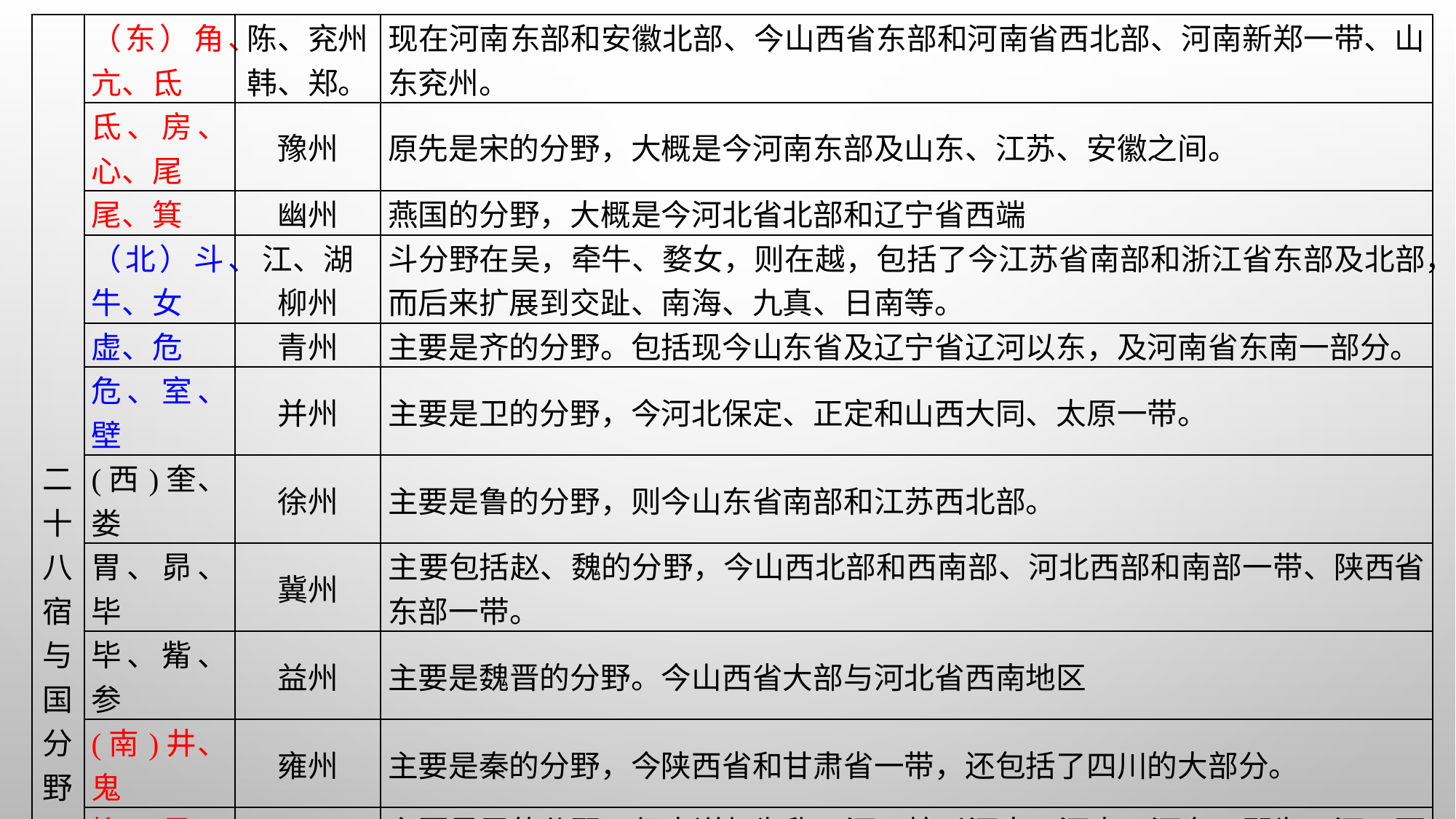

| 二十八宿与国分野 | （东）角、亢、氐 | 陈、兖州 韩、郑。 | 现在河南东部和安徽北部、今山西省东部和河南省西北部、河南新郑一带、山东兖州。 |
| --- | --- | --- | --- |
|  | 氐、房、心、尾 | 豫州 | 原先是宋的分野，大概是今河南东部及山东、江苏、安徽之间。 |
|  | 尾、箕 | 幽州 | 燕国的分野，大概是今河北省北部和辽宁省西端 |
|  | （北）斗、牛、女 | 江、湖 柳州 | 斗分野在吴，牵牛、婺女，则在越，包括了今江苏省南部和浙江省东部及北部，而后来扩展到交趾、南海、九真、日南等。 |
|  | 虚、危 | 青州 | 主要是齐的分野。包括现今山东省及辽宁省辽河以东，及河南省东南一部分。 |
|  | 危、室、壁 | 并州 | 主要是卫的分野，今河北保定、正定和山西大同、太原一带。 |
|  | (西)奎、娄 | 徐州 | 主要是鲁的分野，则今山东省南部和江苏西北部。 |
|  | 胃、昴、毕 | 冀州 | 主要包括赵、魏的分野，今山西北部和西南部、河北西部和南部一带、陕西省东部一带。 |
|  | 毕、觜、参 | 益州 | 主要是魏晋的分野。今山西省大部与河北省西南地区 |
|  | (南)井、鬼 | 雍州 | 主要是秦的分野，今陕西省和甘肃省一带，还包括了四川的大部分。 |
|  | 柳、星、张 | 三河 | 主要是周的分野，但未详何为称三河。按以河南、河内、河东三郡为三河，而周灭后，多数在魏地，大概是指河南东部及南部一带。 |
|  | 翼、轸 | 荆州 | 主要是楚的分野，湖南大部分地区，及湖北、安徽、广东、江西、贵州等。 |